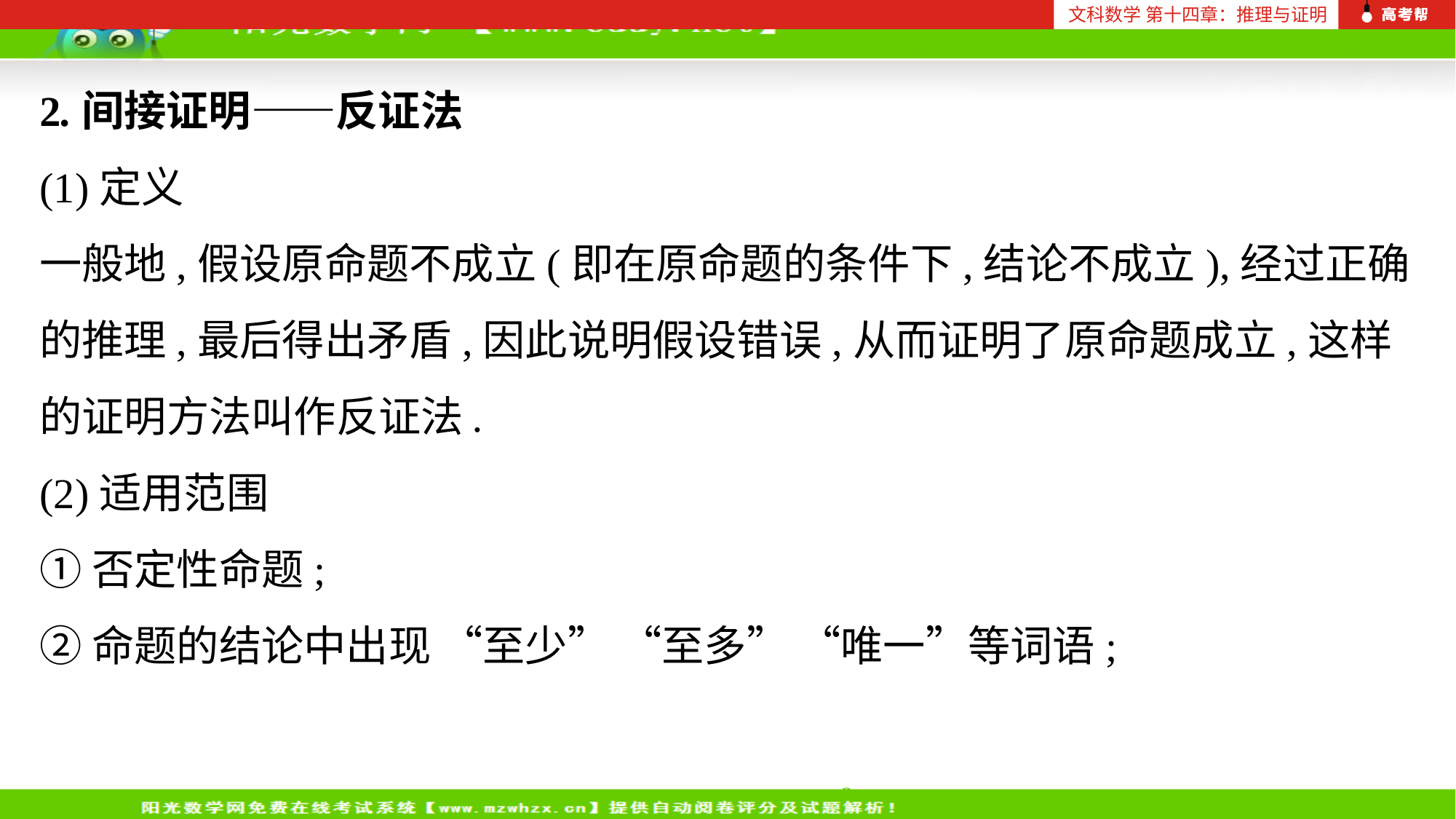

文科数学 第十四章：推理与证明

2.间接证明——反证法
(1)定义
一般地,假设原命题不成立(即在原命题的条件下,结论不成立),经过正确的推理,最后得出矛盾,因此说明假设错误,从而证明了原命题成立,这样的证明方法叫作反证法.
(2)适用范围
①否定性命题;
②命题的结论中出现 “至少” “至多” “唯一”等词语;